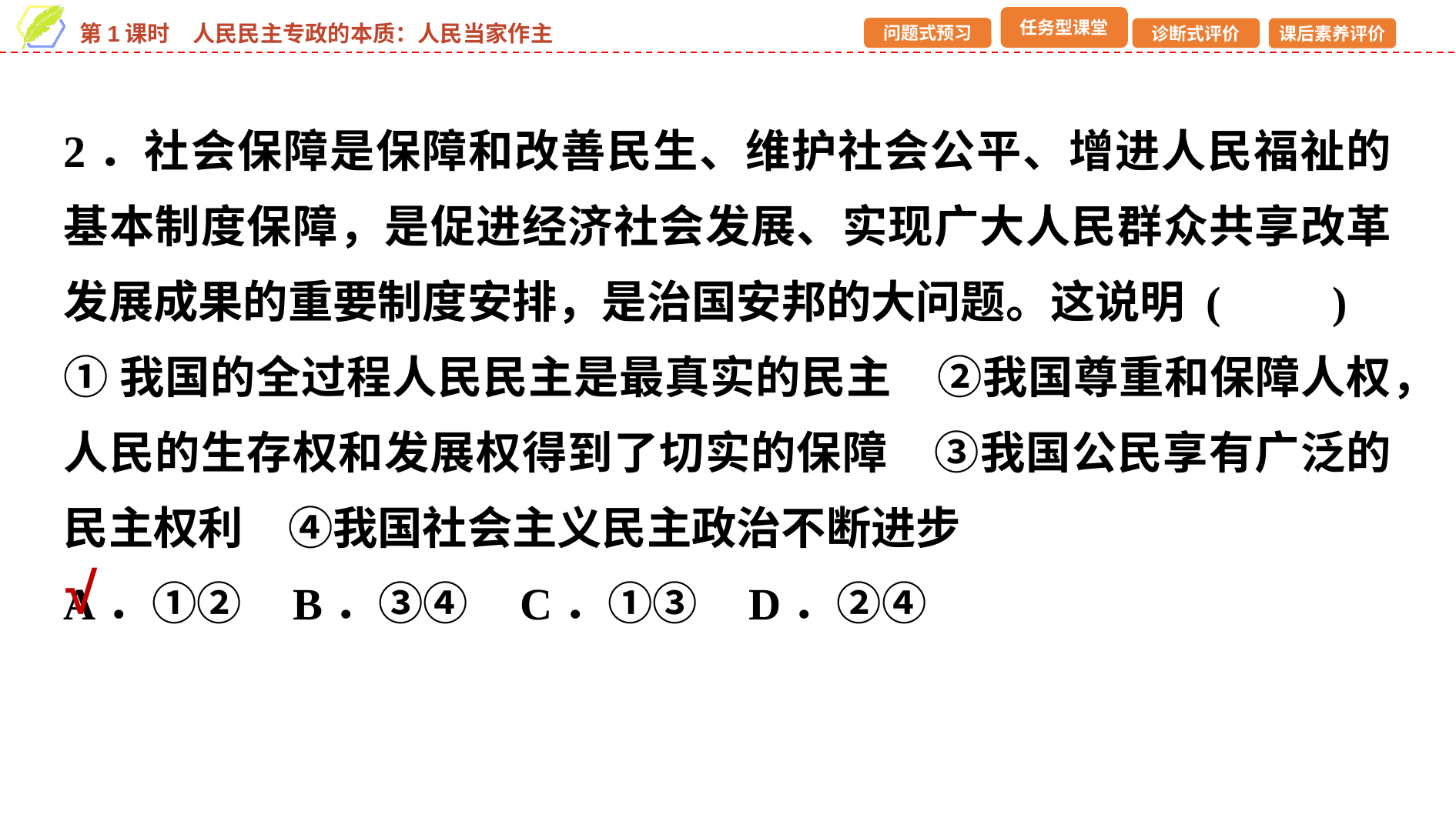

2．社会保障是保障和改善民生、维护社会公平、增进人民福祉的基本制度保障，是促进经济社会发展、实现广大人民群众共享改革发展成果的重要制度安排，是治国安邦的大问题。这说明 (　　)
①我国的全过程人民民主是最真实的民主　②我国尊重和保障人权，人民的生存权和发展权得到了切实的保障　③我国公民享有广泛的民主权利　④我国社会主义民主政治不断进步
A．①②    B．③④    C．①③    D．②④
√